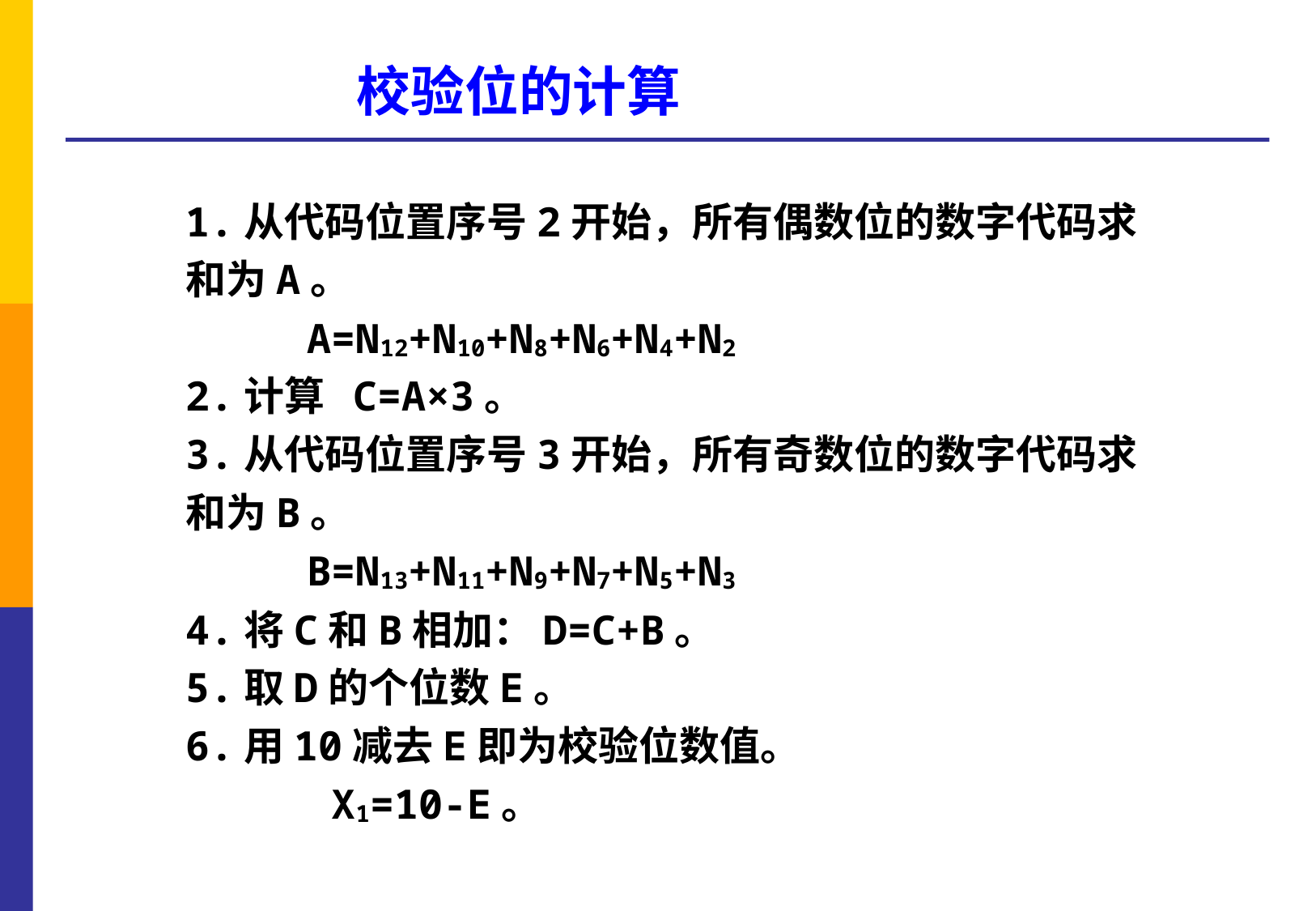

# 校验位的计算
1.从代码位置序号2开始，所有偶数位的数字代码求和为A。
     A=N12+N10+N8+N6+N4+N2
2.计算  C=A×3。
3.从代码位置序号3开始，所有奇数位的数字代码求和为B。
     B=N13+N11+N9+N7+N5+N3
4.将C和B相加：D=C+B。
5.取D的个位数E。
6.用10减去E即为校验位数值。
      X1=10-E。